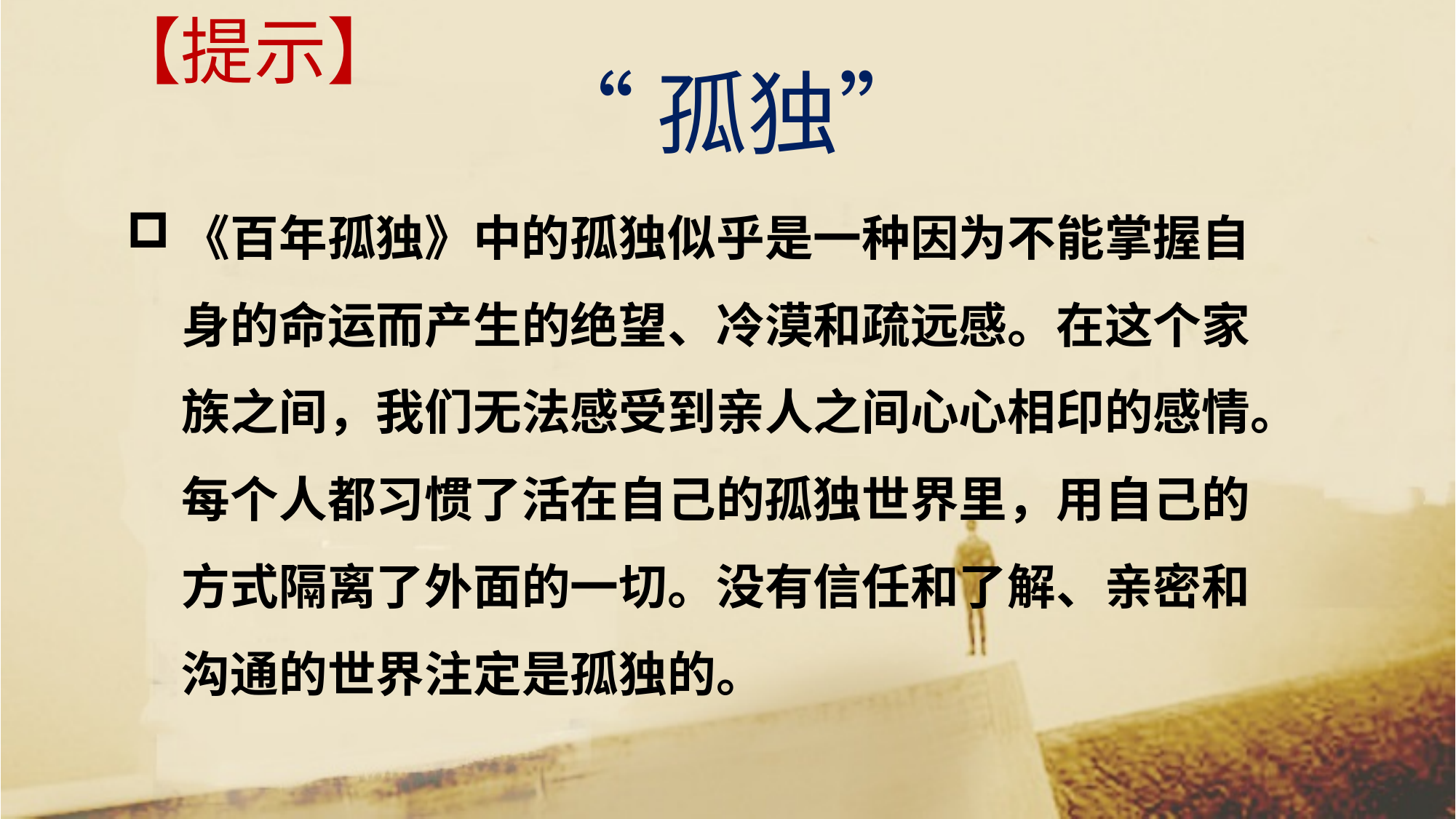

【提示】
“孤独”
《百年孤独》中的孤独似乎是一种因为不能掌握自身的命运而产生的绝望、冷漠和疏远感。在这个家族之间，我们无法感受到亲人之间心心相印的感情。每个人都习惯了活在自己的孤独世界里，用自己的方式隔离了外面的一切。没有信任和了解、亲密和沟通的世界注定是孤独的。